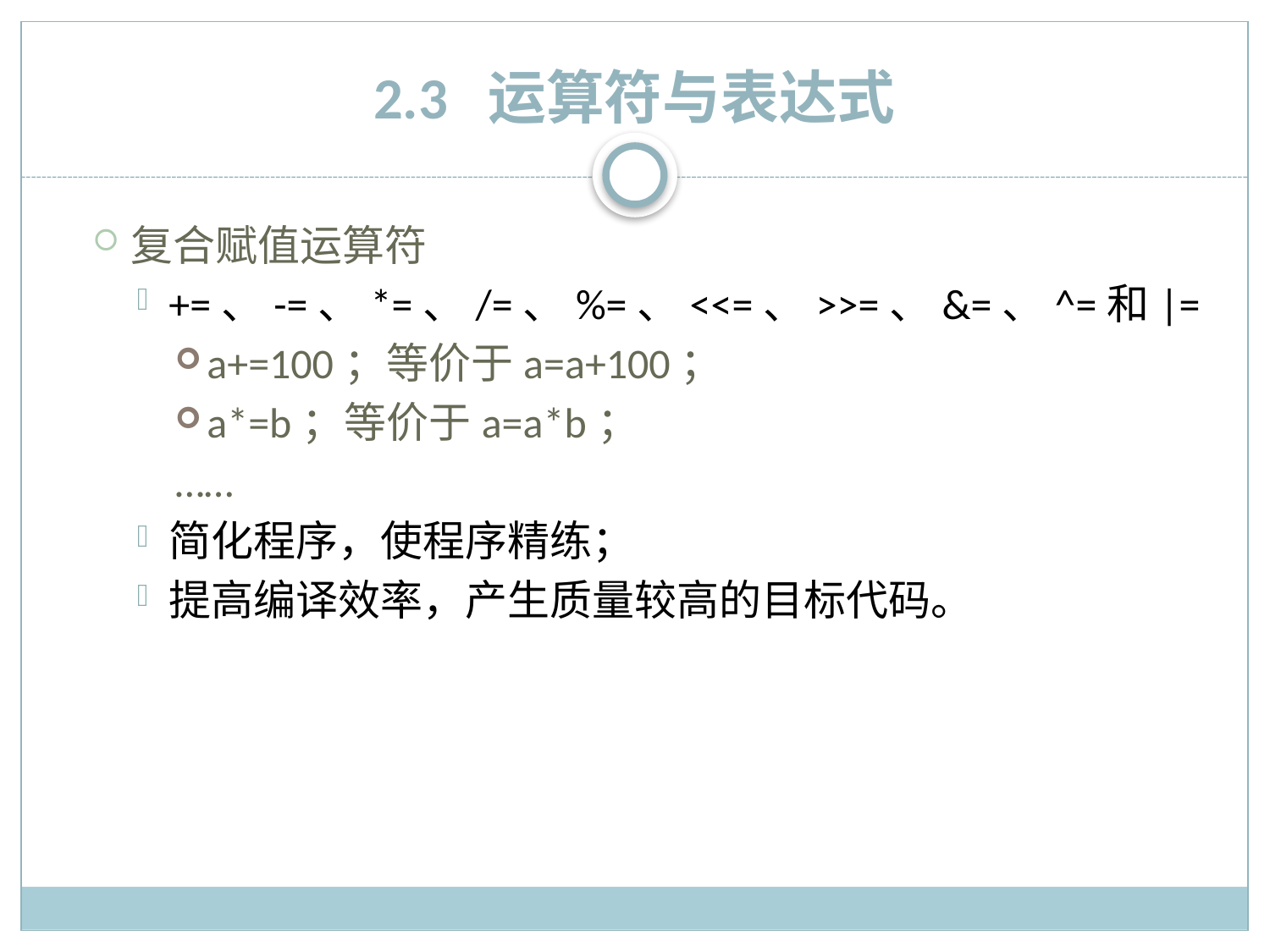

# 2.3  运算符与表达式
复合赋值运算符
+=、-=、*=、/=、%=、<<=、>>=、&=、^=和|=
a+=100；等价于a=a+100；
a*=b；等价于a=a*b；
……
简化程序，使程序精练；
提高编译效率，产生质量较高的目标代码。